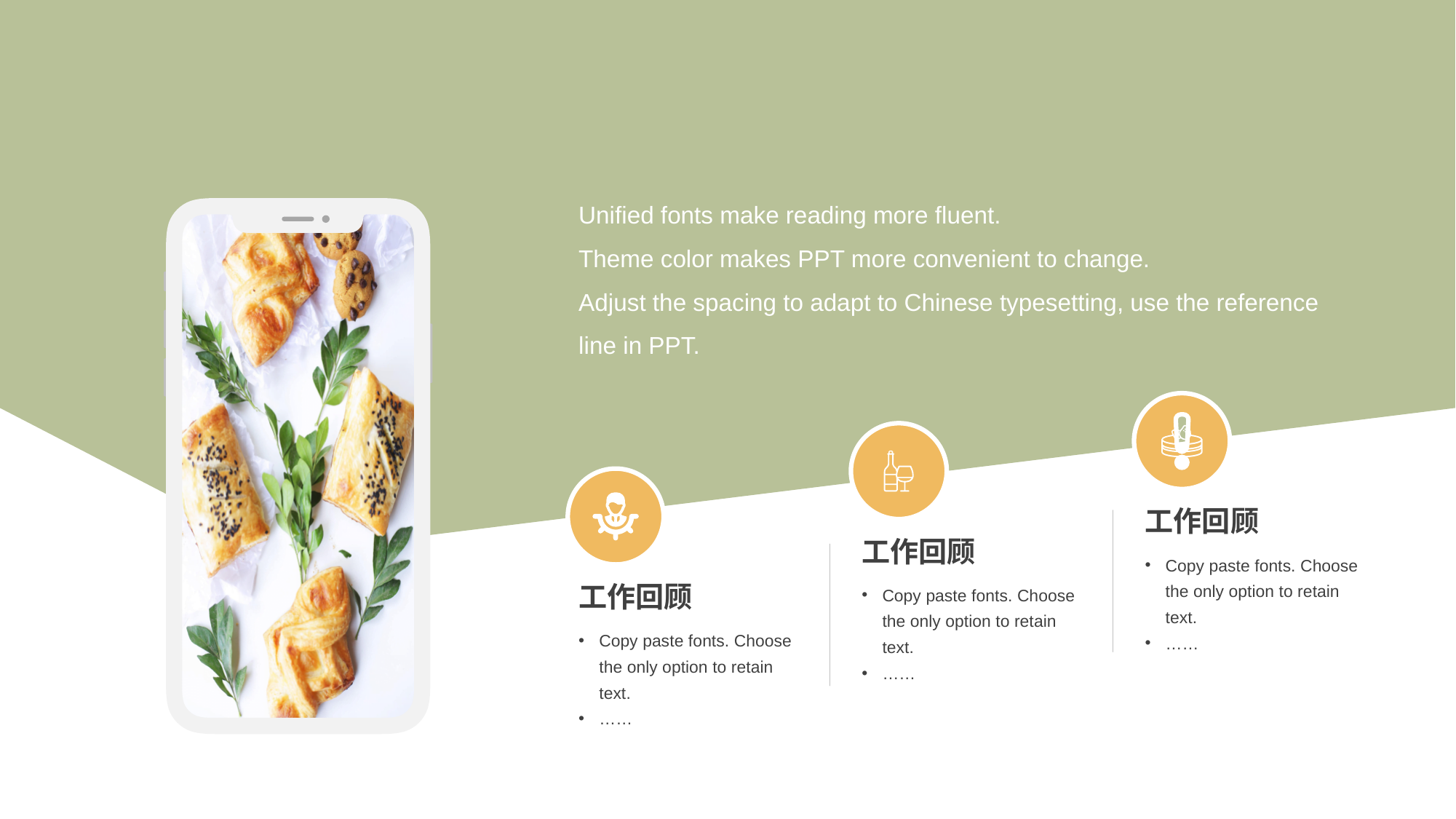

Unified fonts make reading more fluent.
Theme color makes PPT more convenient to change.
Adjust the spacing to adapt to Chinese typesetting, use the reference line in PPT.

工作回顾
Copy paste fonts. Choose the only option to retain text.
……
工作回顾
Copy paste fonts. Choose the only option to retain text.
……
工作回顾
Copy paste fonts. Choose the only option to retain text.
……
#